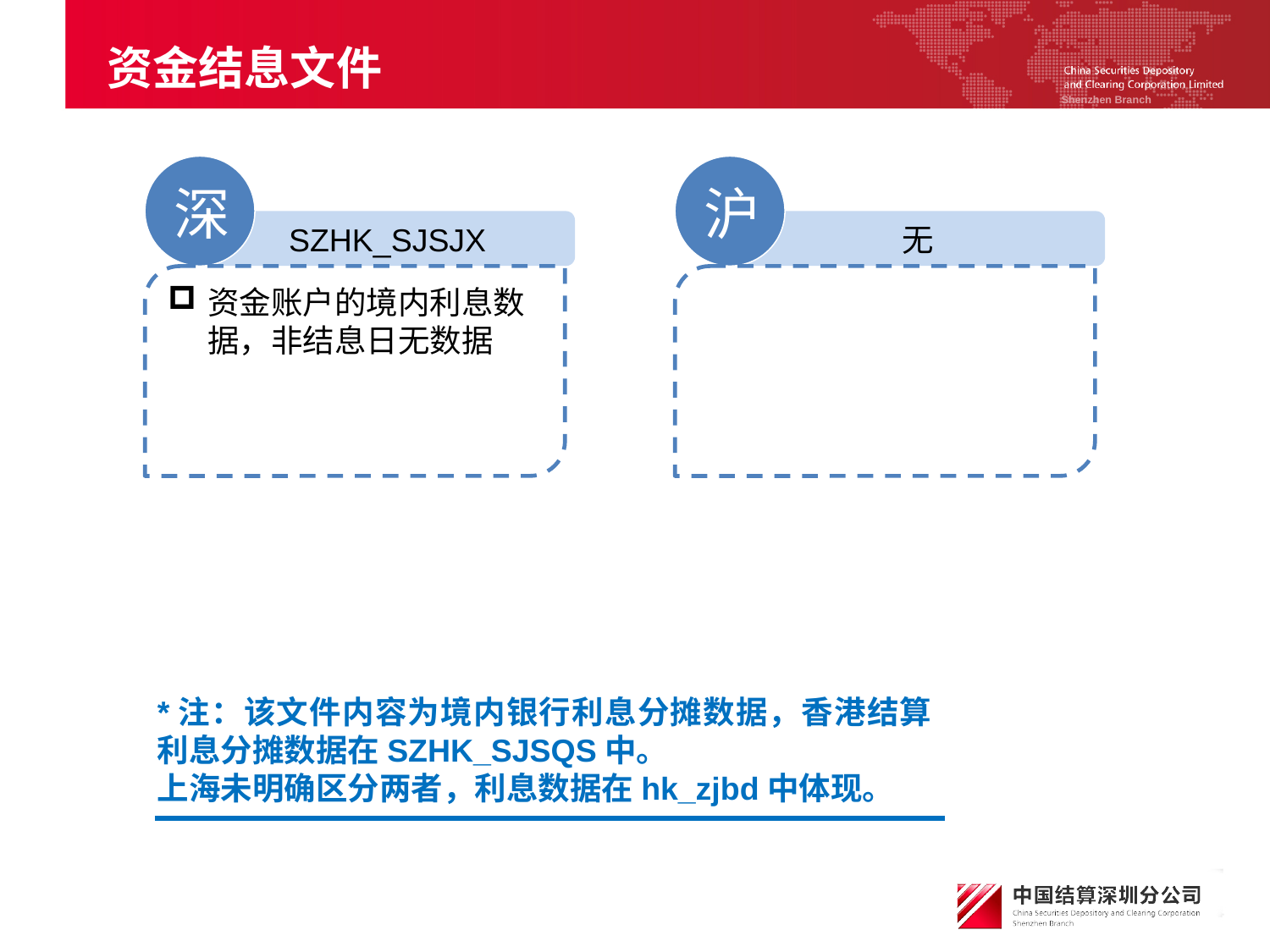

# 资金结息文件
深
SZHK_SJSJX
资金账户的境内利息数据，非结息日无数据
沪
无

*注：该文件内容为境内银行利息分摊数据，香港结算利息分摊数据在SZHK_SJSQS中。
上海未明确区分两者，利息数据在hk_zjbd中体现。